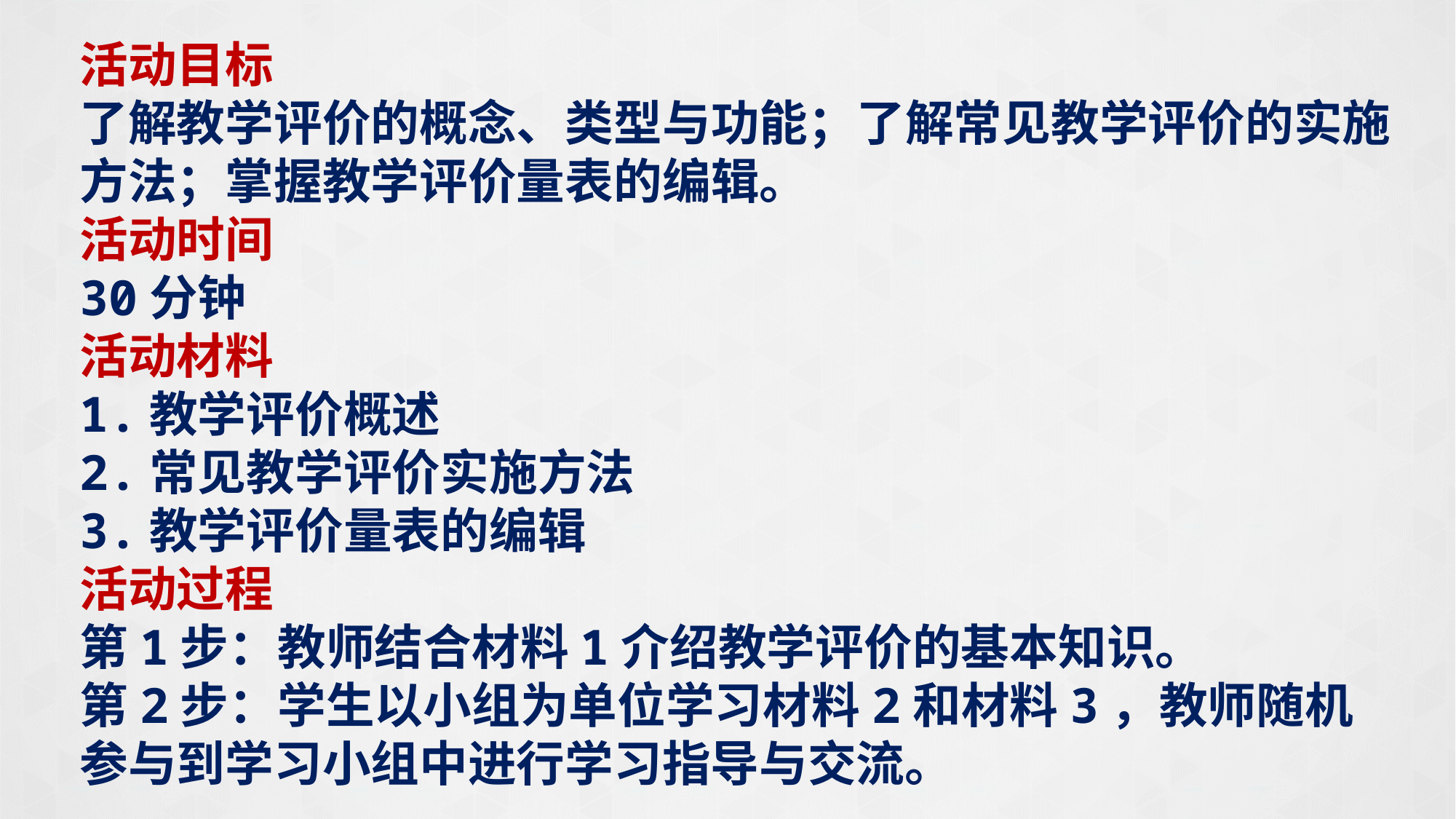

活动目标
了解教学评价的概念、类型与功能；了解常见教学评价的实施方法；掌握教学评价量表的编辑。
活动时间
30分钟
活动材料
1.教学评价概述
2.常见教学评价实施方法
3.教学评价量表的编辑
活动过程
第1步：教师结合材料1介绍教学评价的基本知识。
第2步：学生以小组为单位学习材料2和材料3，教师随机参与到学习小组中进行学习指导与交流。